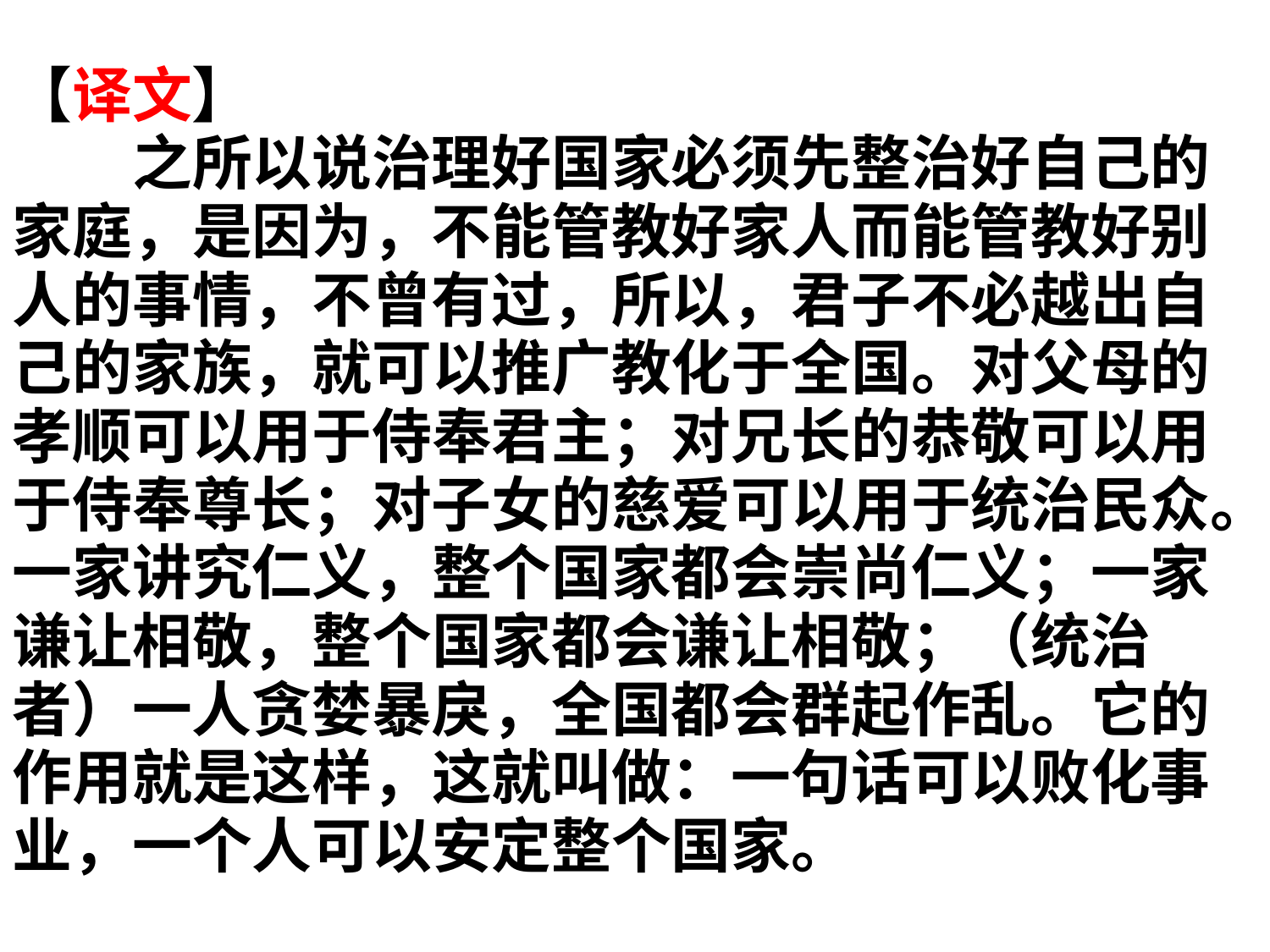

【译文】
　　之所以说治理好国家必须先整治好自己的家庭，是因为，不能管教好家人而能管教好别人的事情，不曾有过，所以，君子不必越出自己的家族，就可以推广教化于全国。对父母的孝顺可以用于侍奉君主；对兄长的恭敬可以用于侍奉尊长；对子女的慈爱可以用于统治民众。一家讲究仁义，整个国家都会崇尚仁义；一家谦让相敬，整个国家都会谦让相敬；（统治者）一人贪婪暴戾，全国都会群起作乱。它的作用就是这样，这就叫做：一句话可以败化事业，一个人可以安定整个国家。